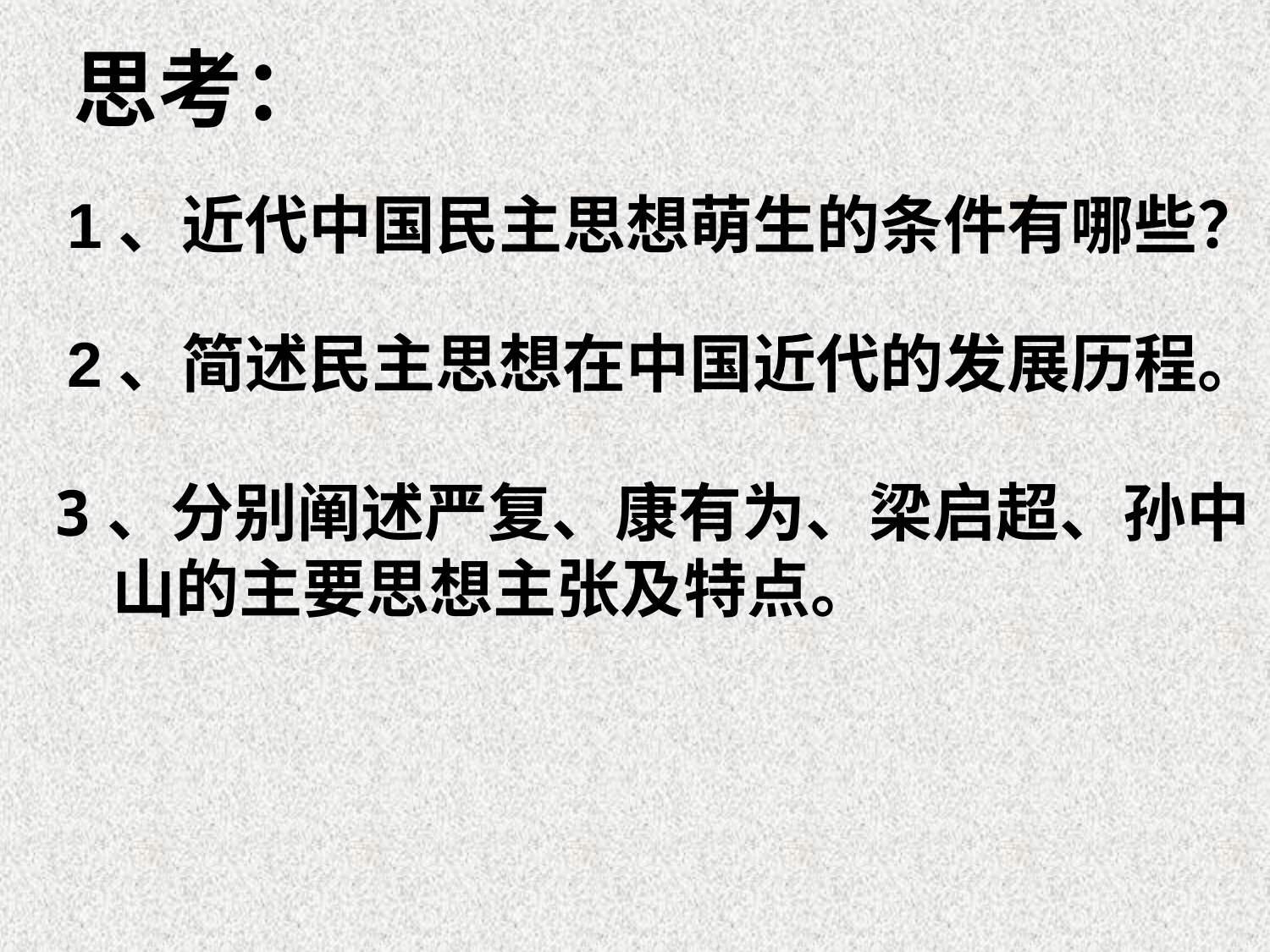

思考：
1、近代中国民主思想萌生的条件有哪些？
2、简述民主思想在中国近代的发展历程。
3、分别阐述严复、康有为、梁启超、孙中
   山的主要思想主张及特点。